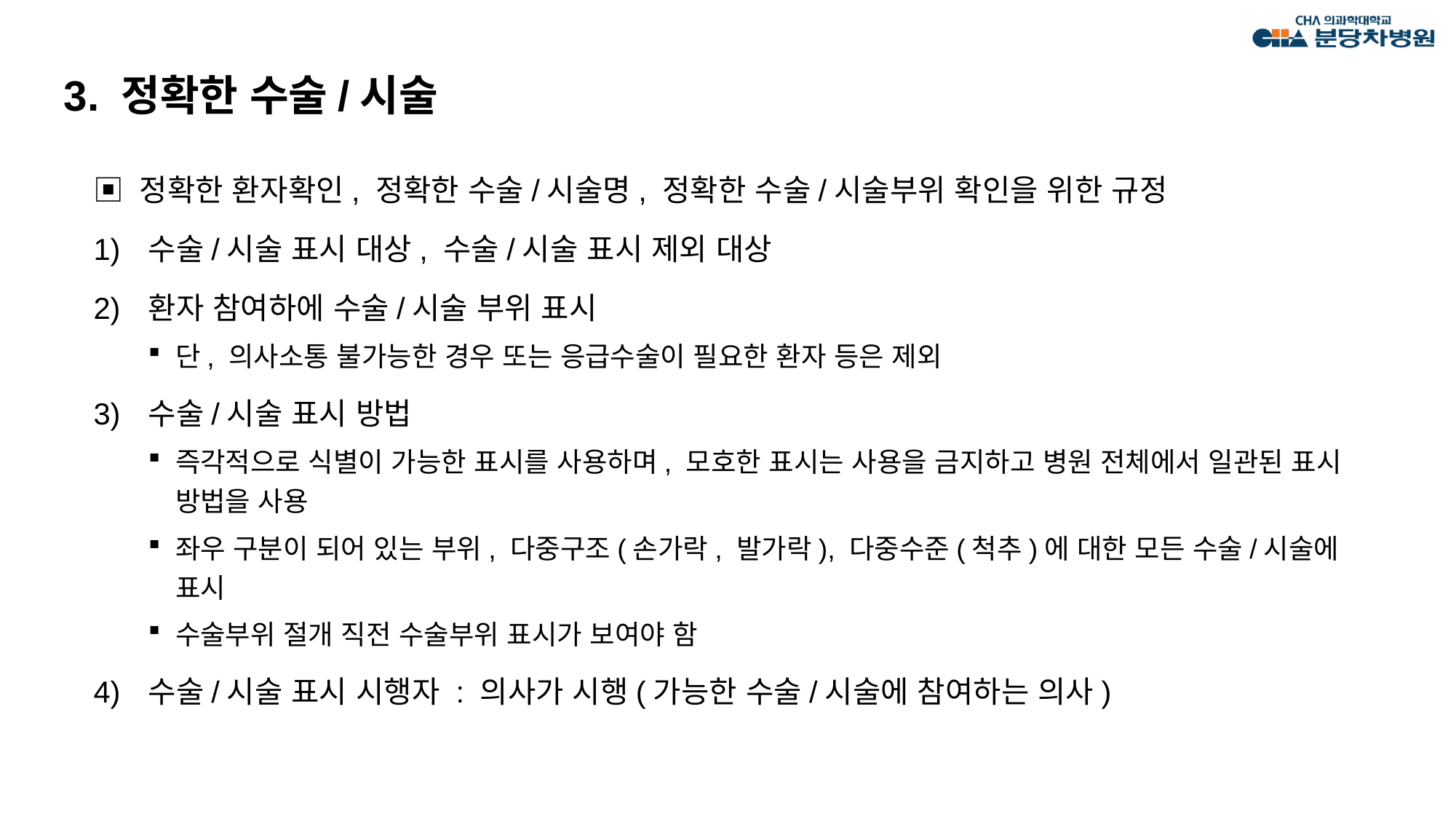

# 3. 정확한 수술/시술
▣ 정확한 환자확인, 정확한 수술/시술명, 정확한 수술/시술부위 확인을 위한 규정
수술/시술 표시 대상, 수술/시술 표시 제외 대상
환자 참여하에 수술/시술 부위 표시
단, 의사소통 불가능한 경우 또는 응급수술이 필요한 환자 등은 제외
수술/시술 표시 방법
즉각적으로 식별이 가능한 표시를 사용하며, 모호한 표시는 사용을 금지하고 병원 전체에서 일관된 표시 방법을 사용
좌우 구분이 되어 있는 부위, 다중구조(손가락, 발가락), 다중수준(척추)에 대한 모든 수술/시술에 표시
수술부위 절개 직전 수술부위 표시가 보여야 함
수술/시술 표시 시행자 : 의사가 시행(가능한 수술/시술에 참여하는 의사)